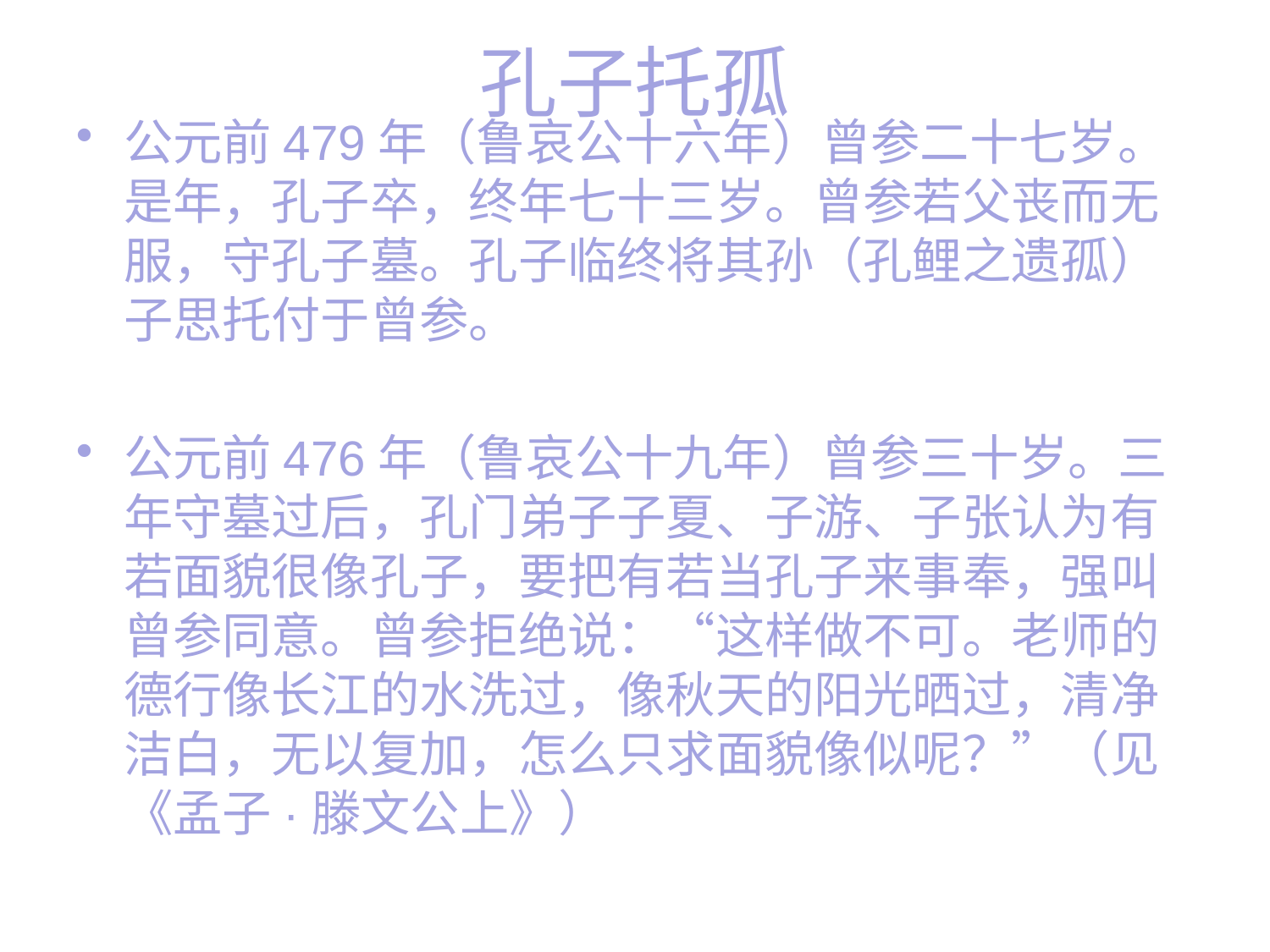

# 孔子托孤
公元前479年（鲁哀公十六年）曾参二十七岁。是年，孔子卒，终年七十三岁。曾参若父丧而无服，守孔子墓。孔子临终将其孙（孔鲤之遗孤）子思托付于曾参。

公元前476年（鲁哀公十九年）曾参三十岁。三年守墓过后，孔门弟子子夏、子游、子张认为有若面貌很像孔子，要把有若当孔子来事奉，强叫曾参同意。曾参拒绝说：“这样做不可。老师的德行像长江的水洗过，像秋天的阳光晒过，清净洁白，无以复加，怎么只求面貌像似呢？”（见《孟子·滕文公上》）